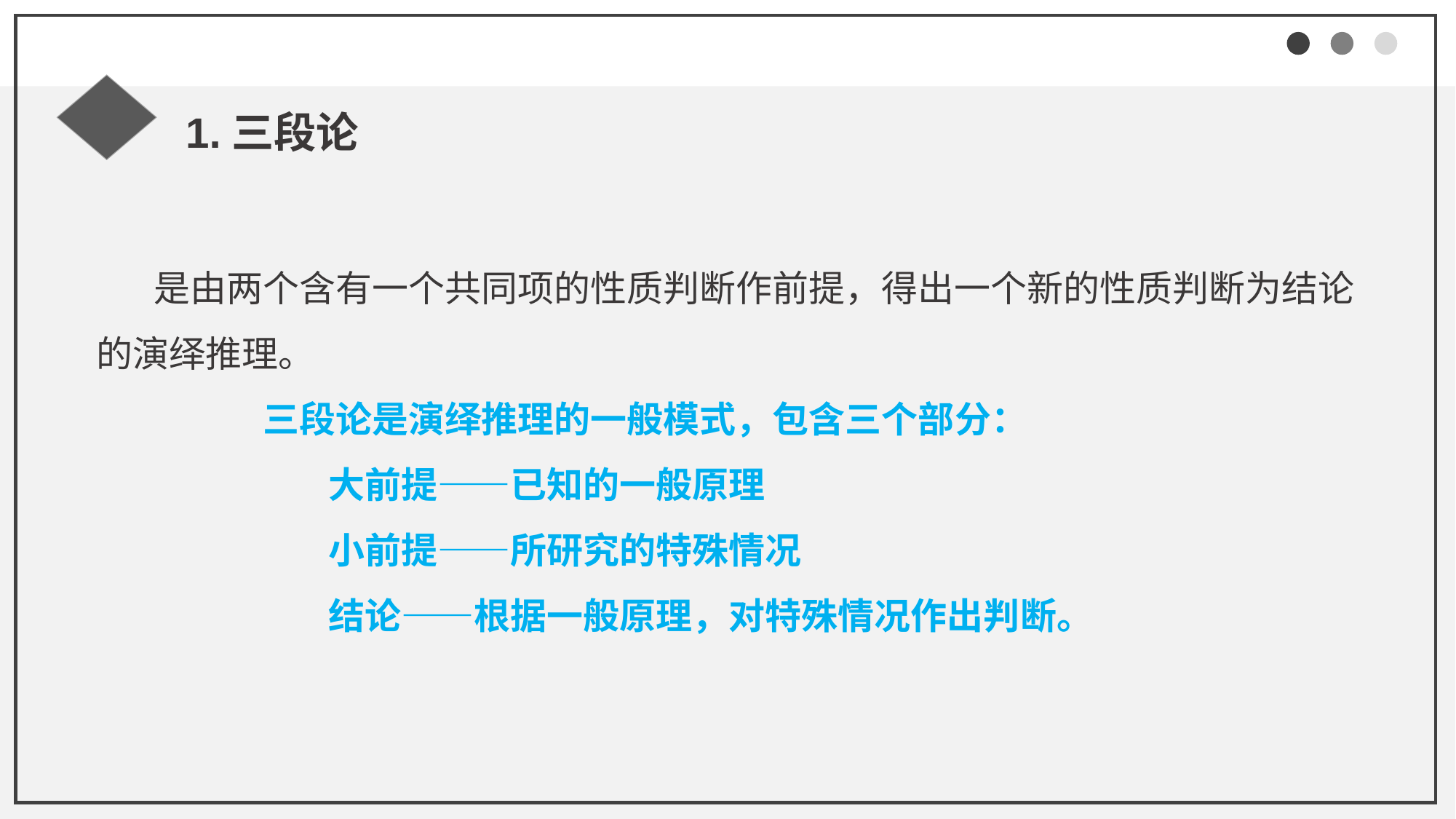

1.三段论
      是由两个含有一个共同项的性质判断作前提，得出一个新的性质判断为结论的演绎推理。
      三段论是演绎推理的一般模式，包含三个部分：
              大前提——已知的一般原理
              小前提——所研究的特殊情况
              结论——根据一般原理，对特殊情况作出判断。